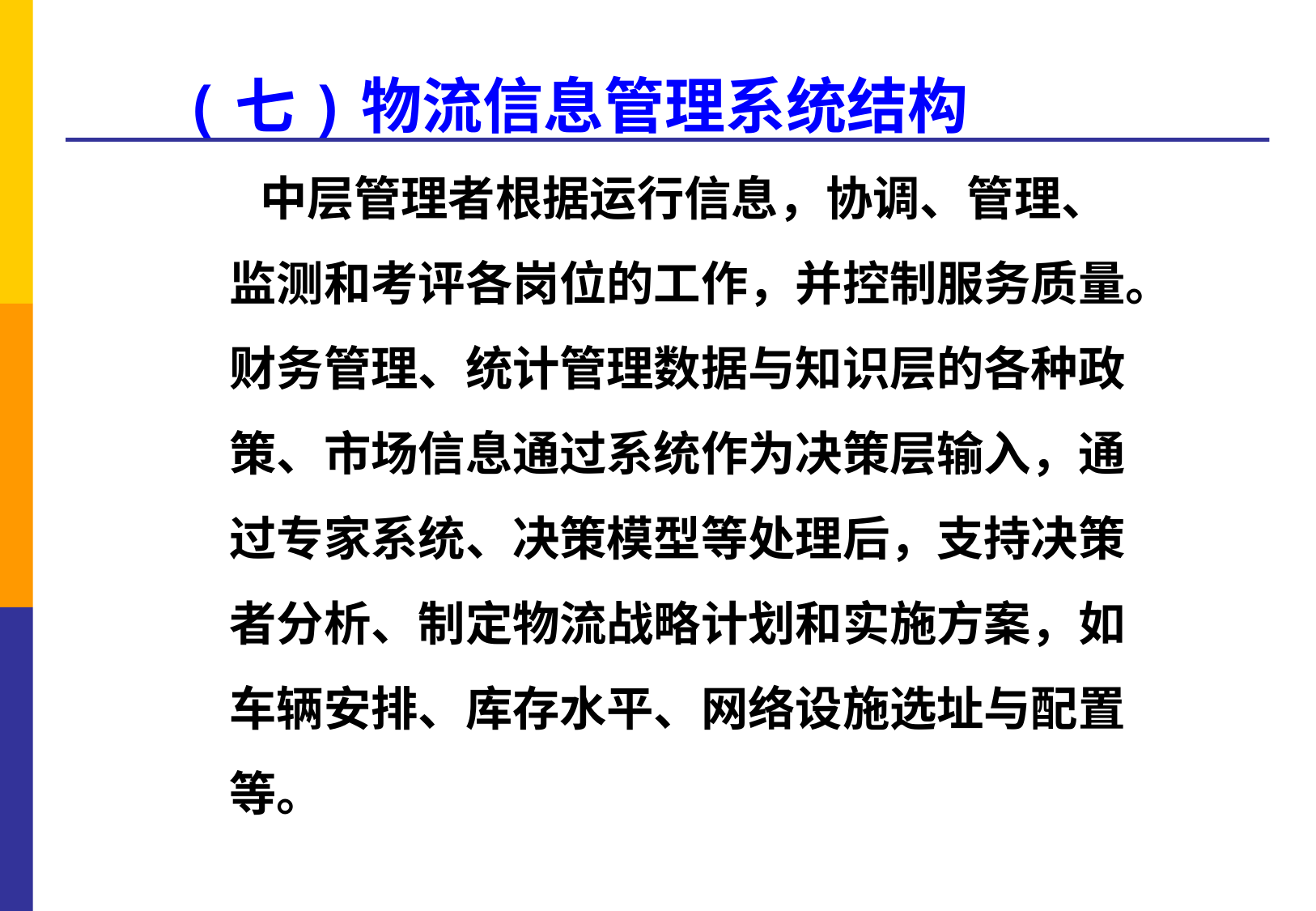

(七)物流信息管理系统结构
      中层管理者根据运行信息，协调、管理、监测和考评各岗位的工作，并控制服务质量。财务管理、统计管理数据与知识层的各种政策、市场信息通过系统作为决策层输入，通过专家系统、决策模型等处理后，支持决策者分析、制定物流战略计划和实施方案，如车辆安排、库存水平、网络设施选址与配置等。